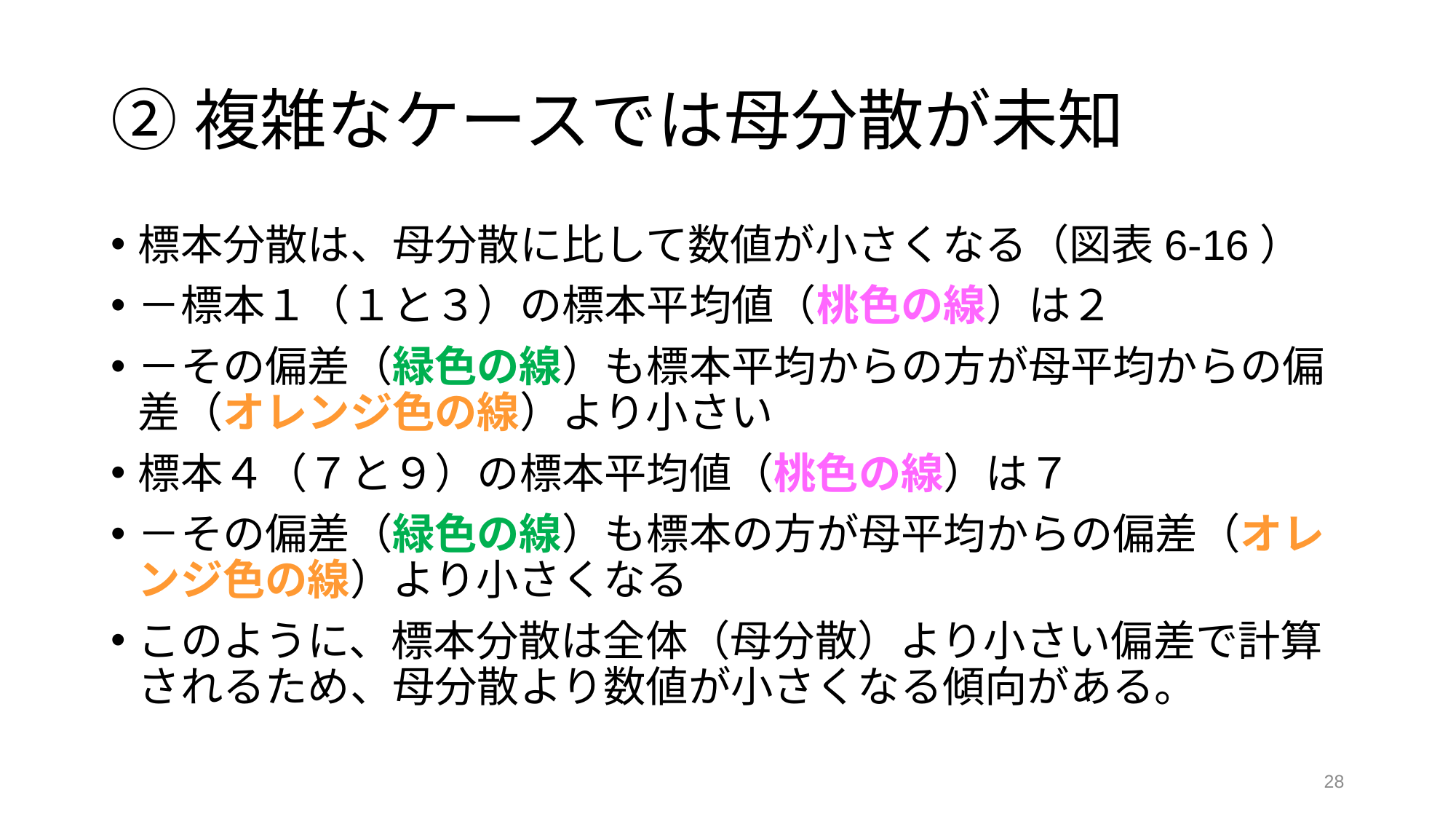

# ②複雑なケースでは母分散が未知
標本分散は、母分散に比して数値が小さくなる（図表6-16）
－標本１（１と３）の標本平均値（桃色の線）は２
－その偏差（緑色の線）も標本平均からの方が母平均からの偏差（オレンジ色の線）より小さい
標本４（７と９）の標本平均値（桃色の線）は７
－その偏差（緑色の線）も標本の方が母平均からの偏差（オレンジ色の線）より小さくなる
このように、標本分散は全体（母分散）より小さい偏差で計算されるため、母分散より数値が小さくなる傾向がある。

28